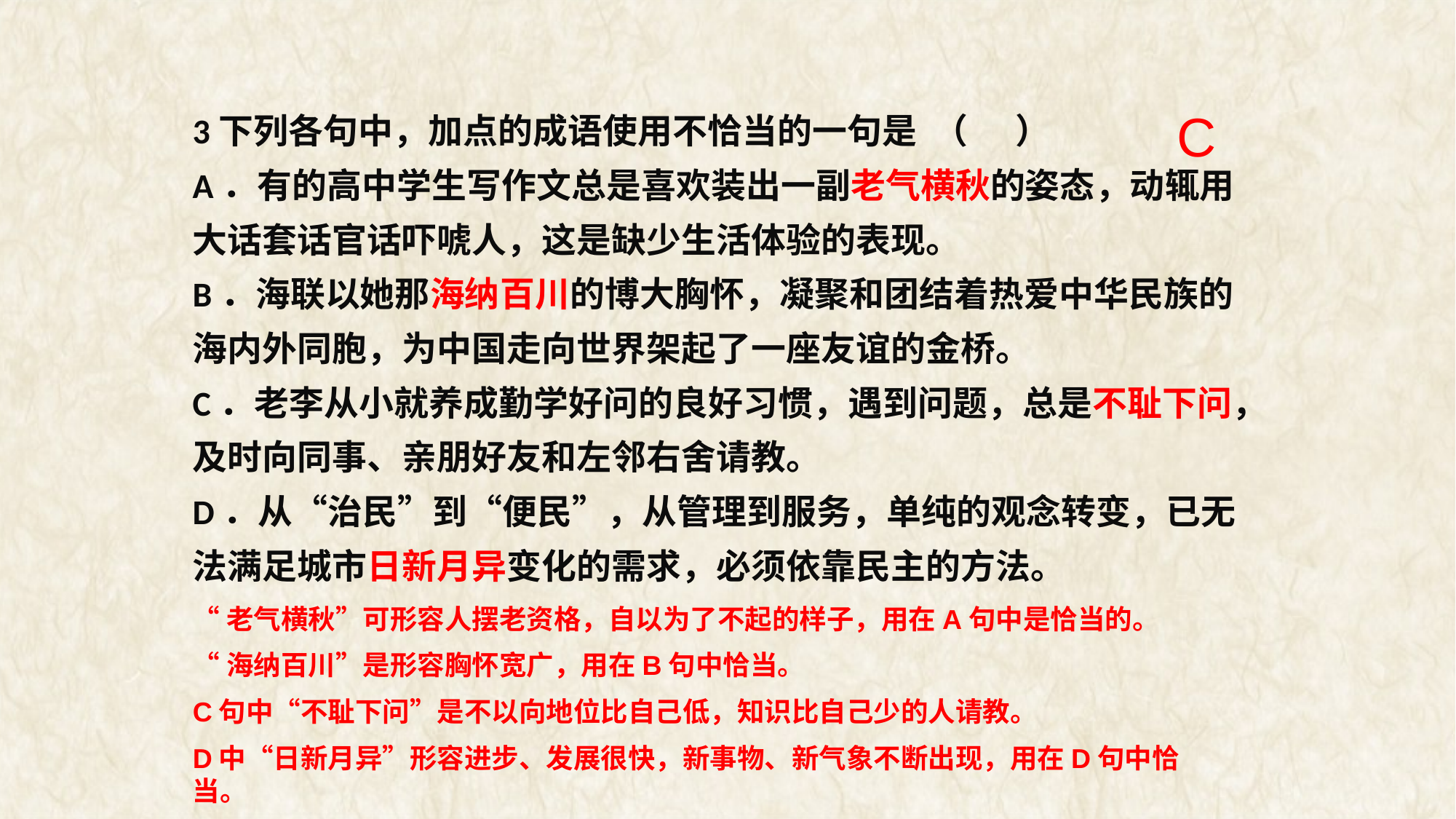

C

3下列各句中，加点的成语使用不恰当的一句是  （      ）
A．有的高中学生写作文总是喜欢装出一副老气横秋的姿态，动辄用大话套话官话吓唬人，这是缺少生活体验的表现。
B．海联以她那海纳百川的博大胸怀，凝聚和团结着热爱中华民族的海内外同胞，为中国走向世界架起了一座友谊的金桥。
C．老李从小就养成勤学好问的良好习惯，遇到问题，总是不耻下问，及时向同事、亲朋好友和左邻右舍请教。
D．从“治民”到“便民”，从管理到服务，单纯的观念转变，已无法满足城市日新月异变化的需求，必须依靠民主的方法。
“老气横秋”可形容人摆老资格，自以为了不起的样子，用在A句中是恰当的。
“海纳百川”是形容胸怀宽广，用在B句中恰当。
C句中“不耻下问”是不以向地位比自己低，知识比自己少的人请教。
D中“日新月异”形容进步、发展很快，新事物、新气象不断出现，用在D句中恰当。